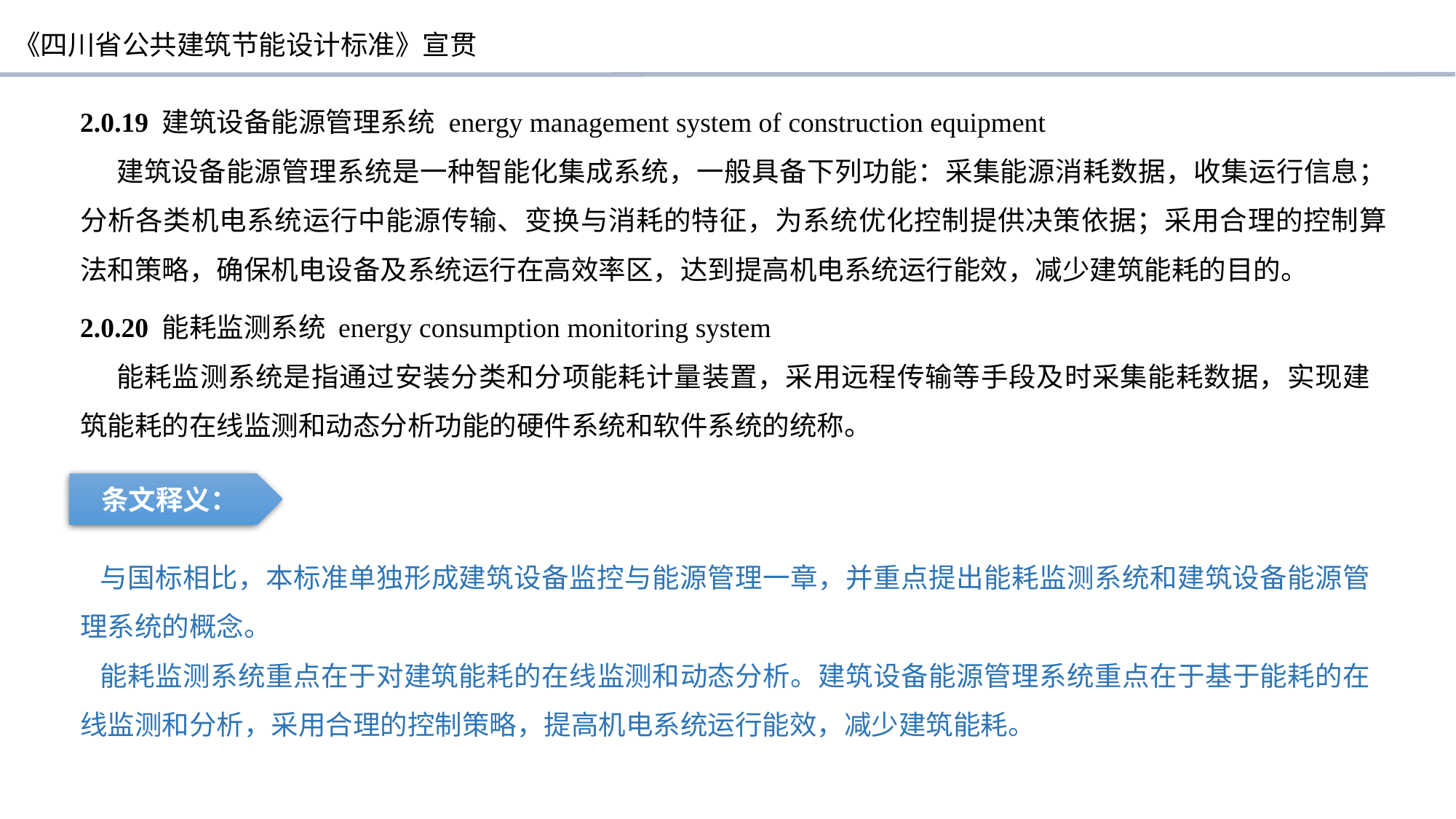

2.0.19 建筑设备能源管理系统 energy management system of construction equipment
建筑设备能源管理系统是一种智能化集成系统，一般具备下列功能：采集能源消耗数据，收集运行信息；分析各类机电系统运行中能源传输、变换与消耗的特征，为系统优化控制提供决策依据；采用合理的控制算法和策略，确保机电设备及系统运行在高效率区，达到提高机电系统运行能效，减少建筑能耗的目的。
2.0.20 能耗监测系统 energy consumption monitoring system
能耗监测系统是指通过安装分类和分项能耗计量装置，采用远程传输等手段及时采集能耗数据，实现建筑能耗的在线监测和动态分析功能的硬件系统和软件系统的统称。
条文释义：
  与国标相比，本标准单独形成建筑设备监控与能源管理一章，并重点提出能耗监测系统和建筑设备能源管理系统的概念。
  能耗监测系统重点在于对建筑能耗的在线监测和动态分析。建筑设备能源管理系统重点在于基于能耗的在线监测和分析，采用合理的控制策略，提高机电系统运行能效，减少建筑能耗。